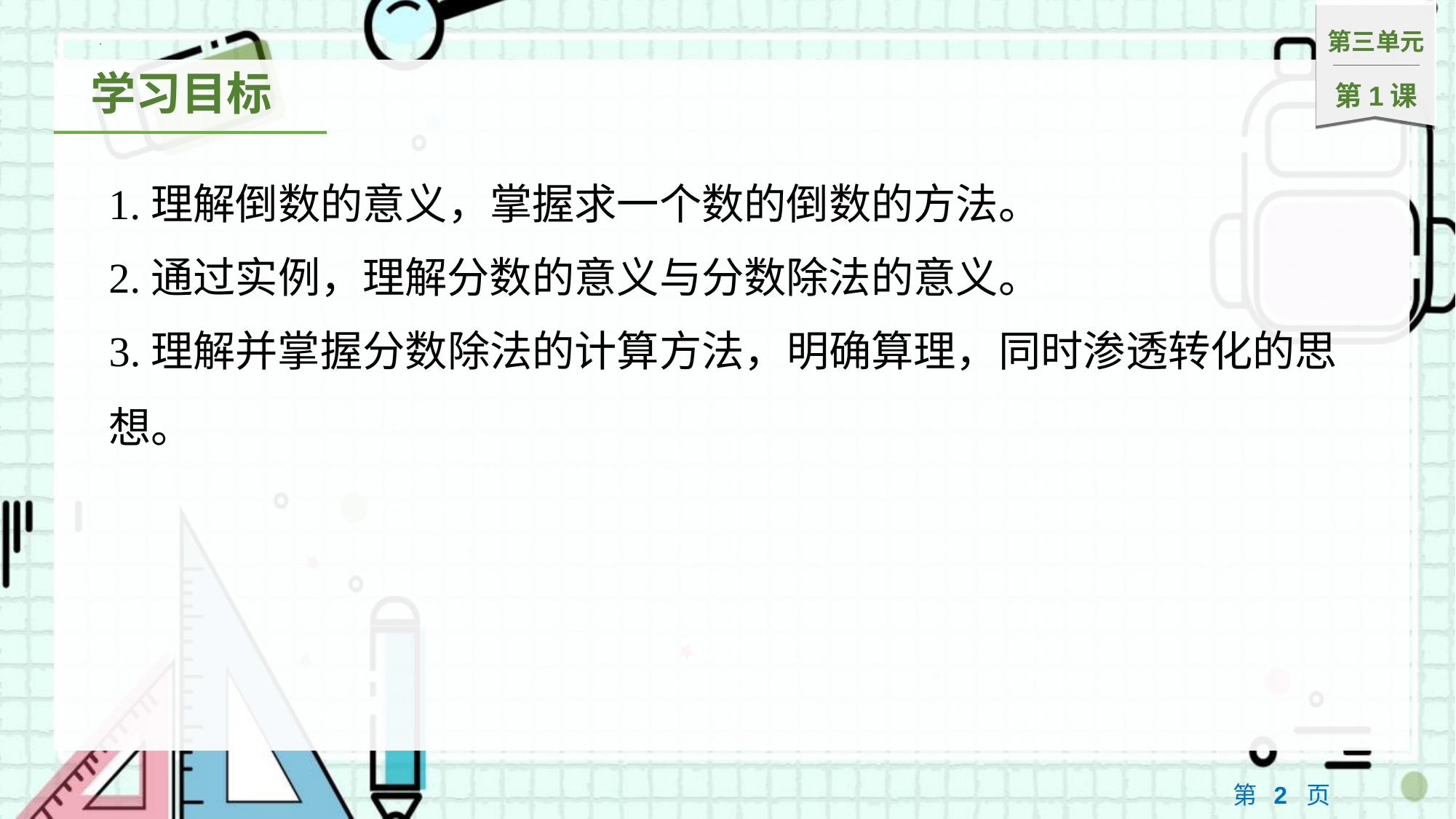

1.理解倒数的意义，掌握求一个数的倒数的方法。
2.通过实例，理解分数的意义与分数除法的意义。
3.理解并掌握分数除法的计算方法，明确算理，同时渗透转化的思想。